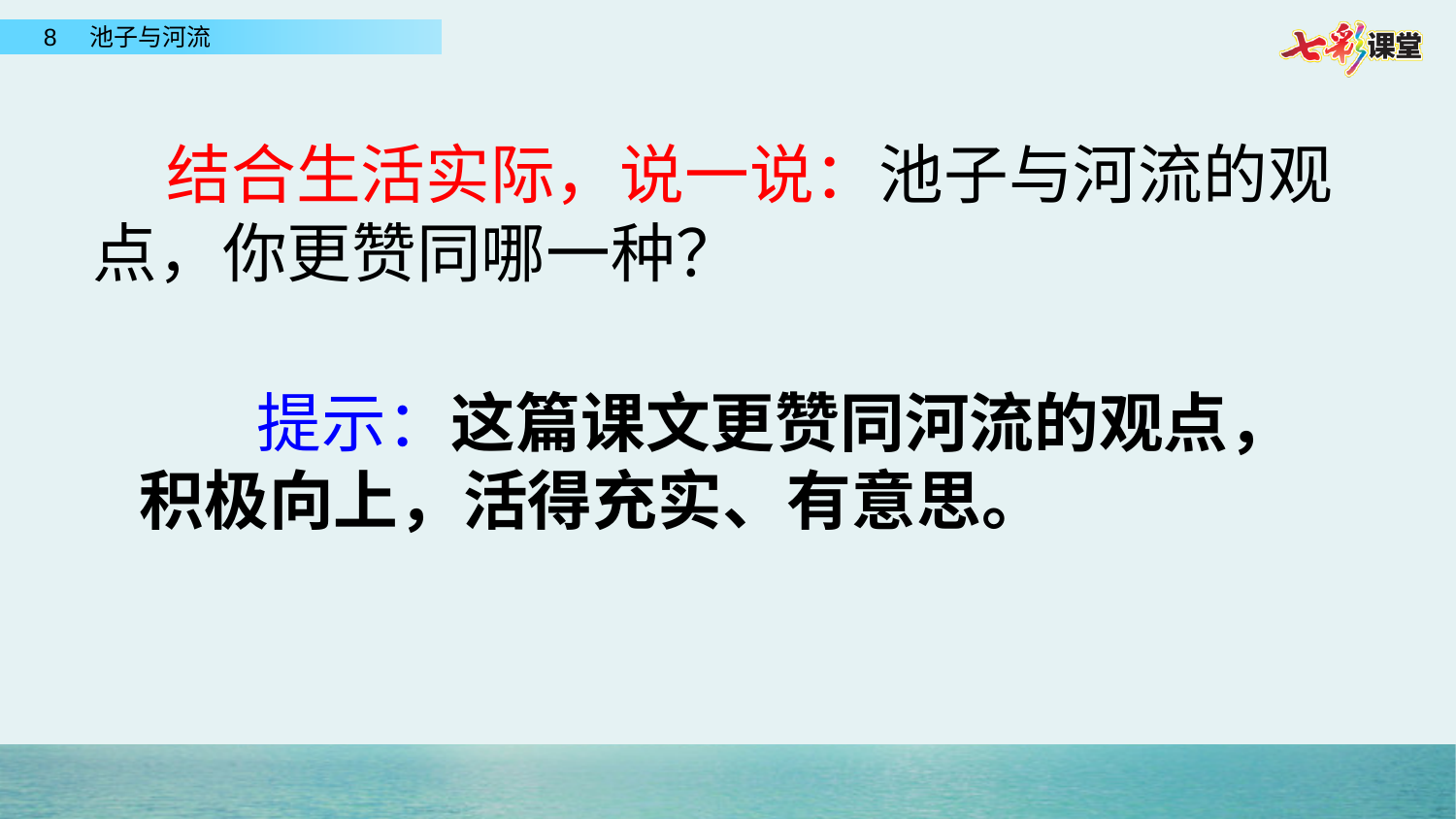

结合生活实际，说一说：池子与河流的观点，你更赞同哪一种？
       提示：这篇课文更赞同河流的观点，积极向上，活得充实、有意思。